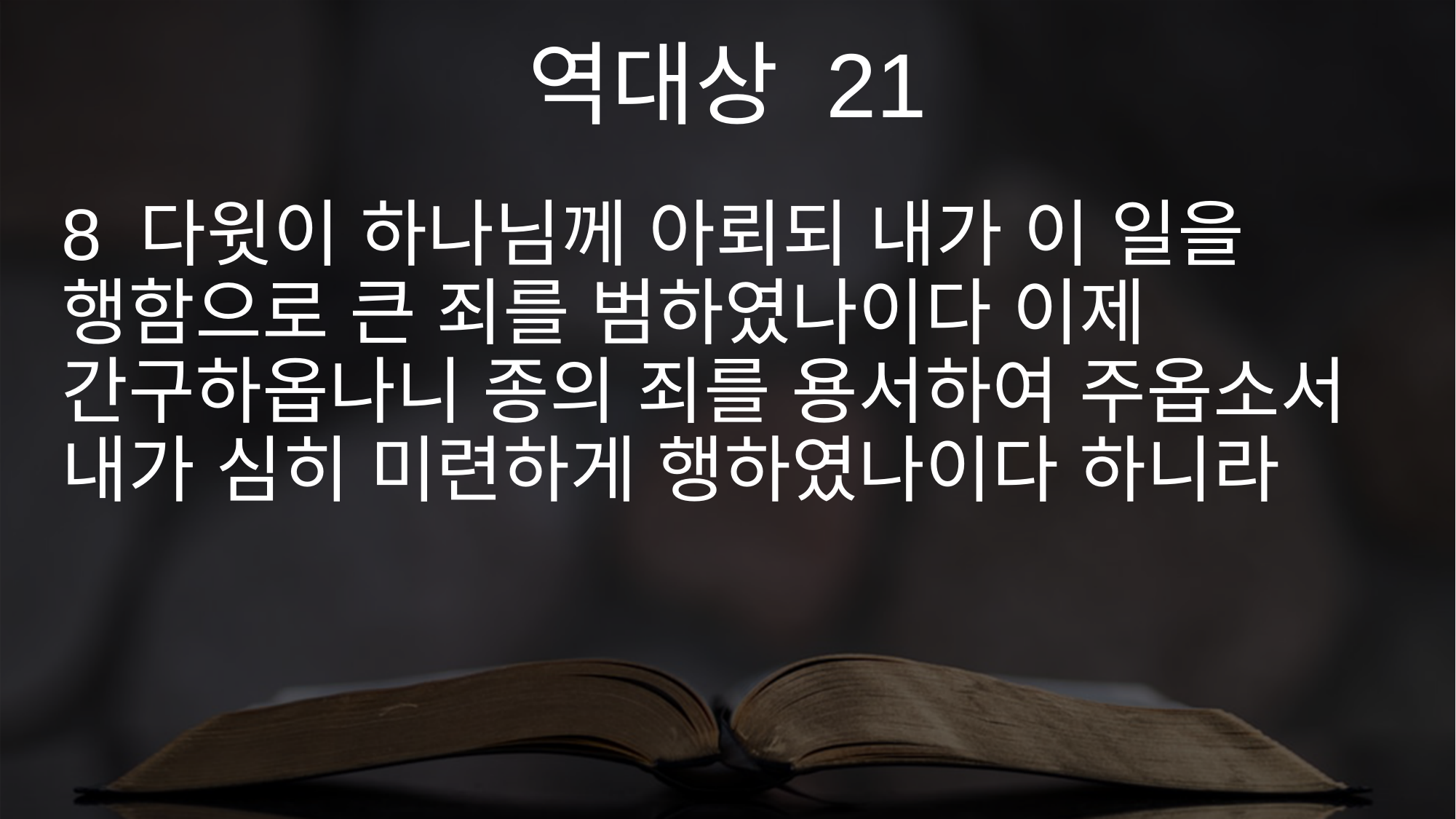

역대상 21
8 다윗이 하나님께 아뢰되 내가 이 일을 행함으로 큰 죄를 범하였나이다 이제 간구하옵나니 종의 죄를 용서하여 주옵소서 내가 심히 미련하게 행하였나이다 하니라